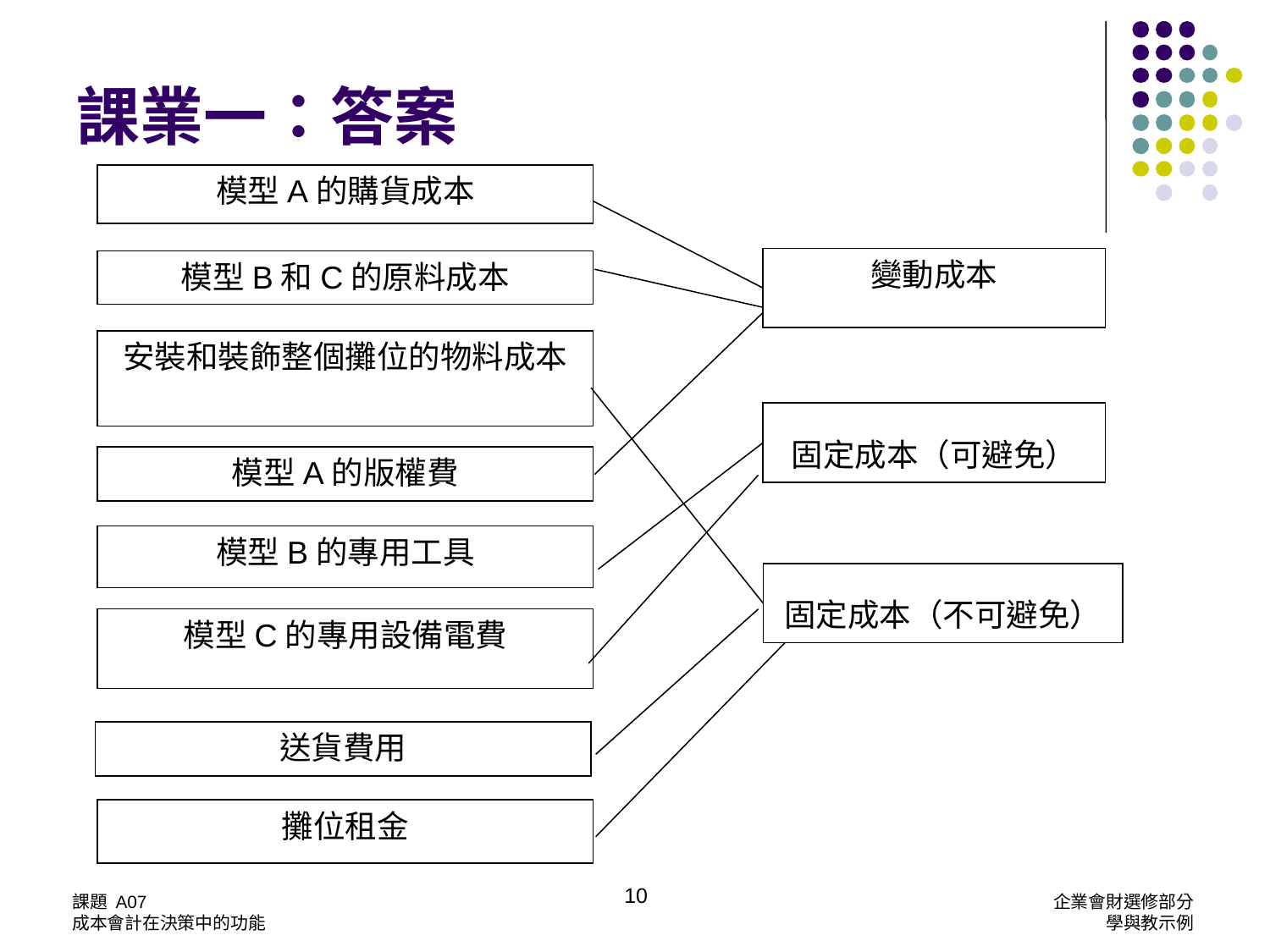

課業一：答案

模型A的購貨成本
變動成本
模型B和C的原料成本
安裝和裝飾整個攤位的物料成本

固定成本（可避免）
模型A的版權費
模型B的專用工具

固定成本（不可避免）
模型C的專用設備電費
送貨費用
攤位租金

10